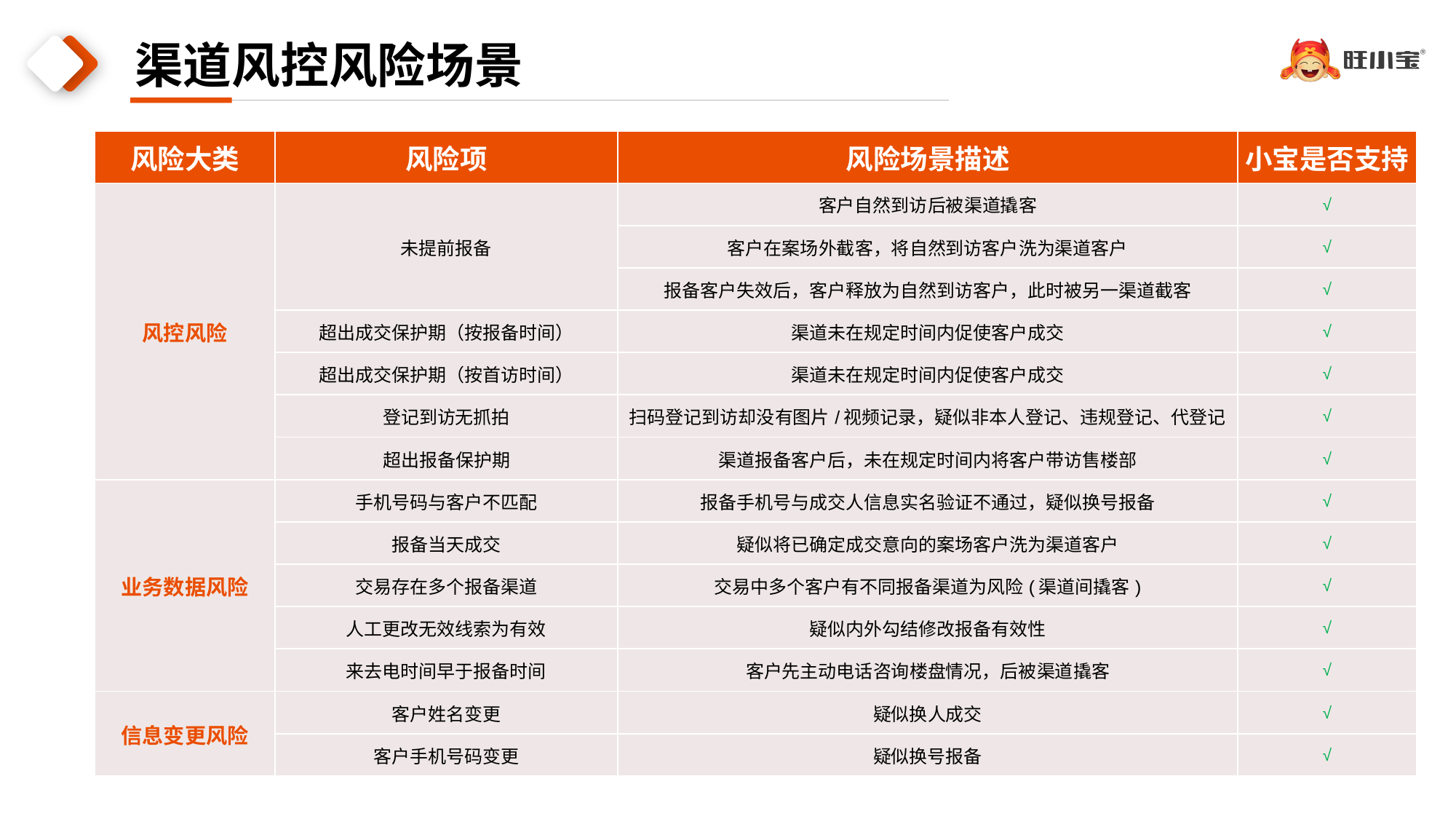

渠道风控风险场景
| 风险大类 | 风险项 | 风险场景描述 | 小宝是否支持 |
| --- | --- | --- | --- |
| 风控风险 | 未提前报备 | 客户自然到访后被渠道撬客 | √ |
|  |  | 客户在案场外截客，将自然到访客户洗为渠道客户 | √ |
|  |  | 报备客户失效后，客户释放为自然到访客户，此时被另一渠道截客 | √ |
|  | 超出成交保护期（按报备时间） | 渠道未在规定时间内促使客户成交 | √ |
|  | 超出成交保护期（按首访时间） | 渠道未在规定时间内促使客户成交 | √ |
|  | 登记到访无抓拍 | 扫码登记到访却没有图片/视频记录，疑似非本人登记、违规登记、代登记 | √ |
|  | 超出报备保护期 | 渠道报备客户后，未在规定时间内将客户带访售楼部 | √ |
| 业务数据风险 | 手机号码与客户不匹配 | 报备手机号与成交人信息实名验证不通过，疑似换号报备 | √ |
|  | 报备当天成交 | 疑似将已确定成交意向的案场客户洗为渠道客户 | √ |
|  | 交易存在多个报备渠道 | 交易中多个客户有不同报备渠道为风险(渠道间撬客) | √ |
|  | 人工更改无效线索为有效 | 疑似内外勾结修改报备有效性 | √ |
|  | 来去电时间早于报备时间 | 客户先主动电话咨询楼盘情况，后被渠道撬客 | √ |
| 信息变更风险 | 客户姓名变更 | 疑似换人成交 | √ |
|  | 客户手机号码变更 | 疑似换号报备 | √ |